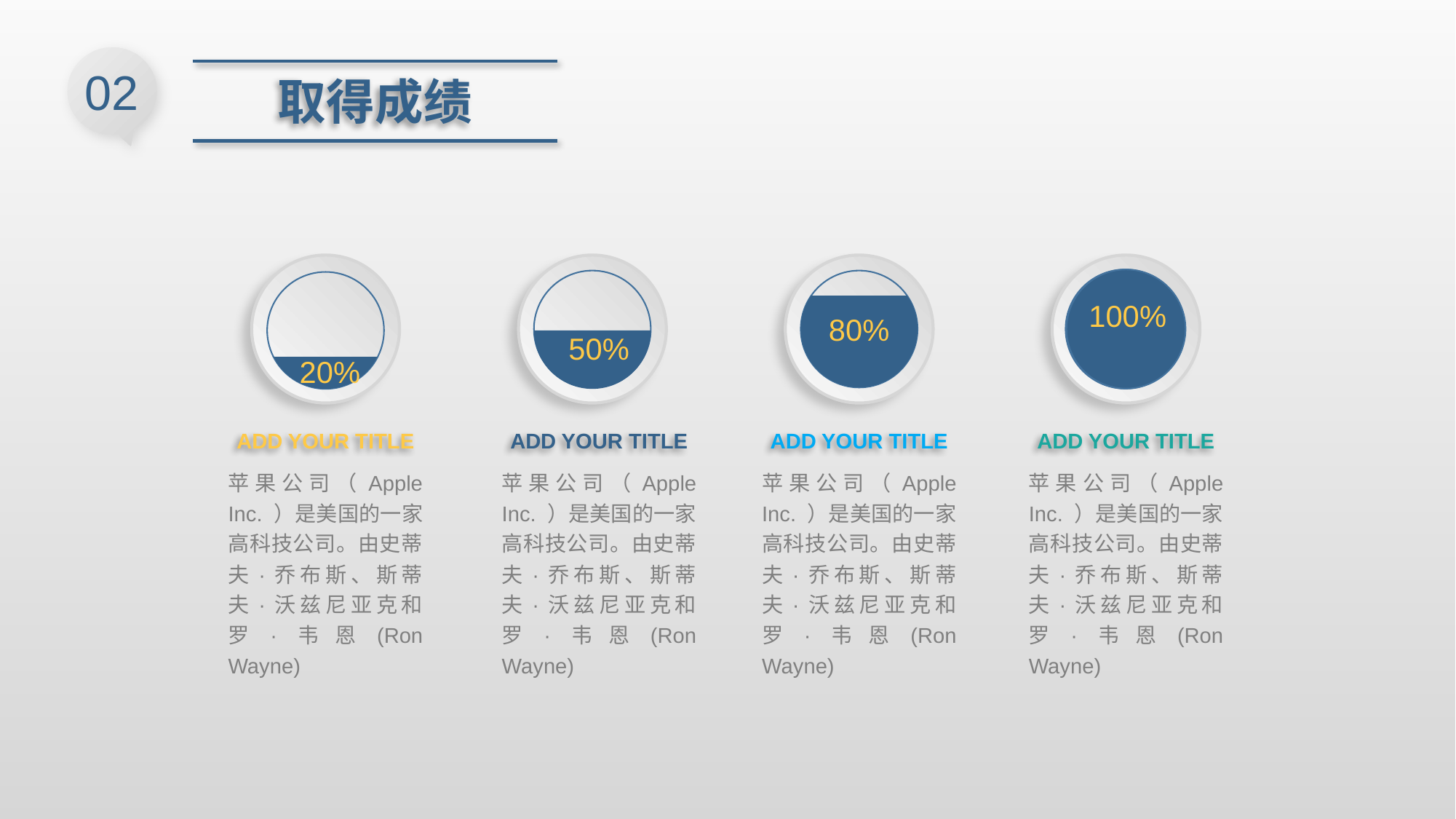

02
取得成绩

100%

80%
50%

20%

ADD YOUR TITLE
苹果公司（Apple Inc. ）是美国的一家高科技公司。由史蒂夫·乔布斯、斯蒂夫·沃兹尼亚克和罗·韦恩(Ron Wayne)
ADD YOUR TITLE
苹果公司（Apple Inc. ）是美国的一家高科技公司。由史蒂夫·乔布斯、斯蒂夫·沃兹尼亚克和罗·韦恩(Ron Wayne)
ADD YOUR TITLE
苹果公司（Apple Inc. ）是美国的一家高科技公司。由史蒂夫·乔布斯、斯蒂夫·沃兹尼亚克和罗·韦恩(Ron Wayne)
ADD YOUR TITLE
苹果公司（Apple Inc. ）是美国的一家高科技公司。由史蒂夫·乔布斯、斯蒂夫·沃兹尼亚克和罗·韦恩(Ron Wayne)